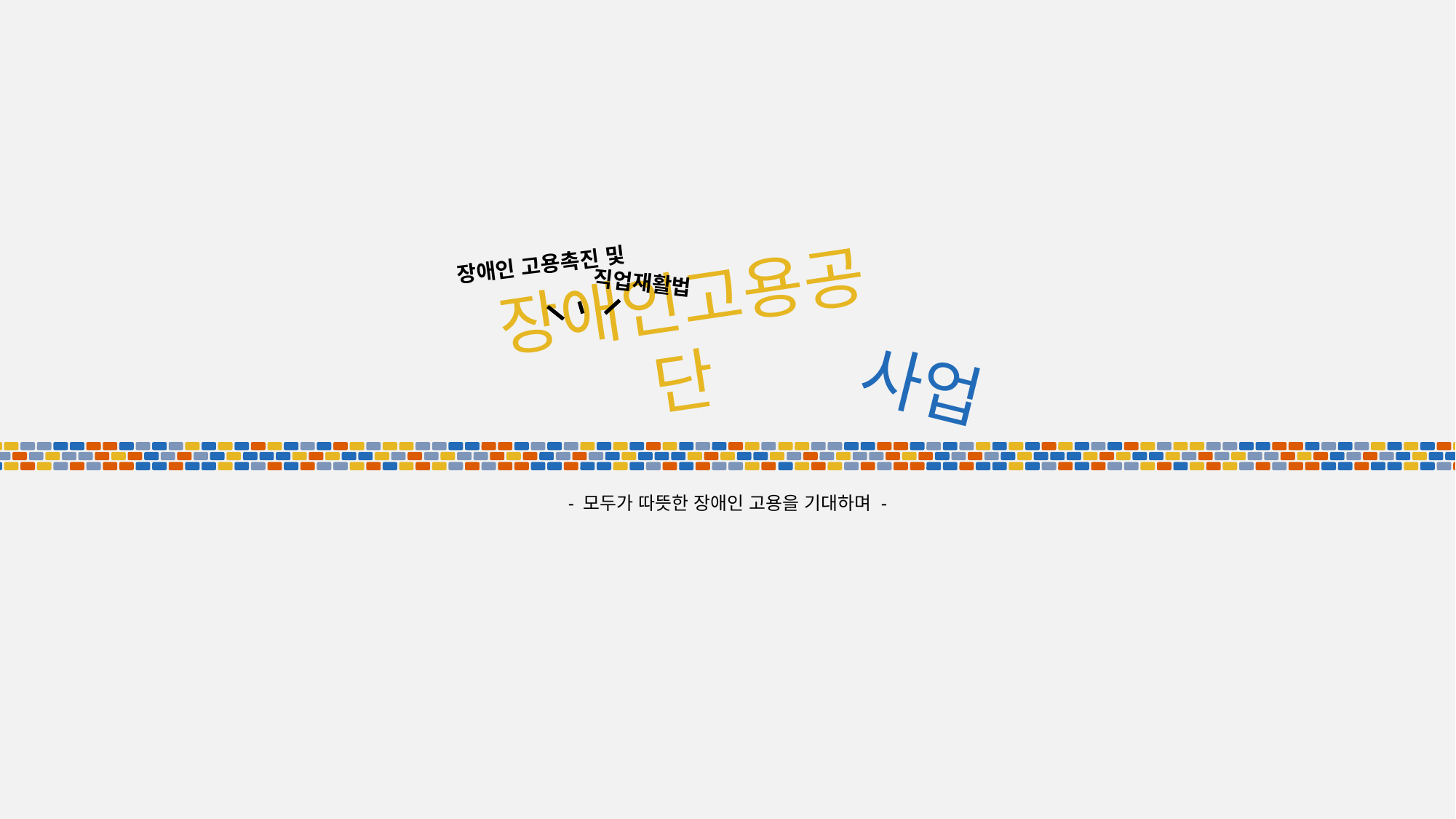

장애인 고용촉진 및
직업재활법
장애인고용공단
사업

- 모두가 따뜻한 장애인 고용을 기대하며 -